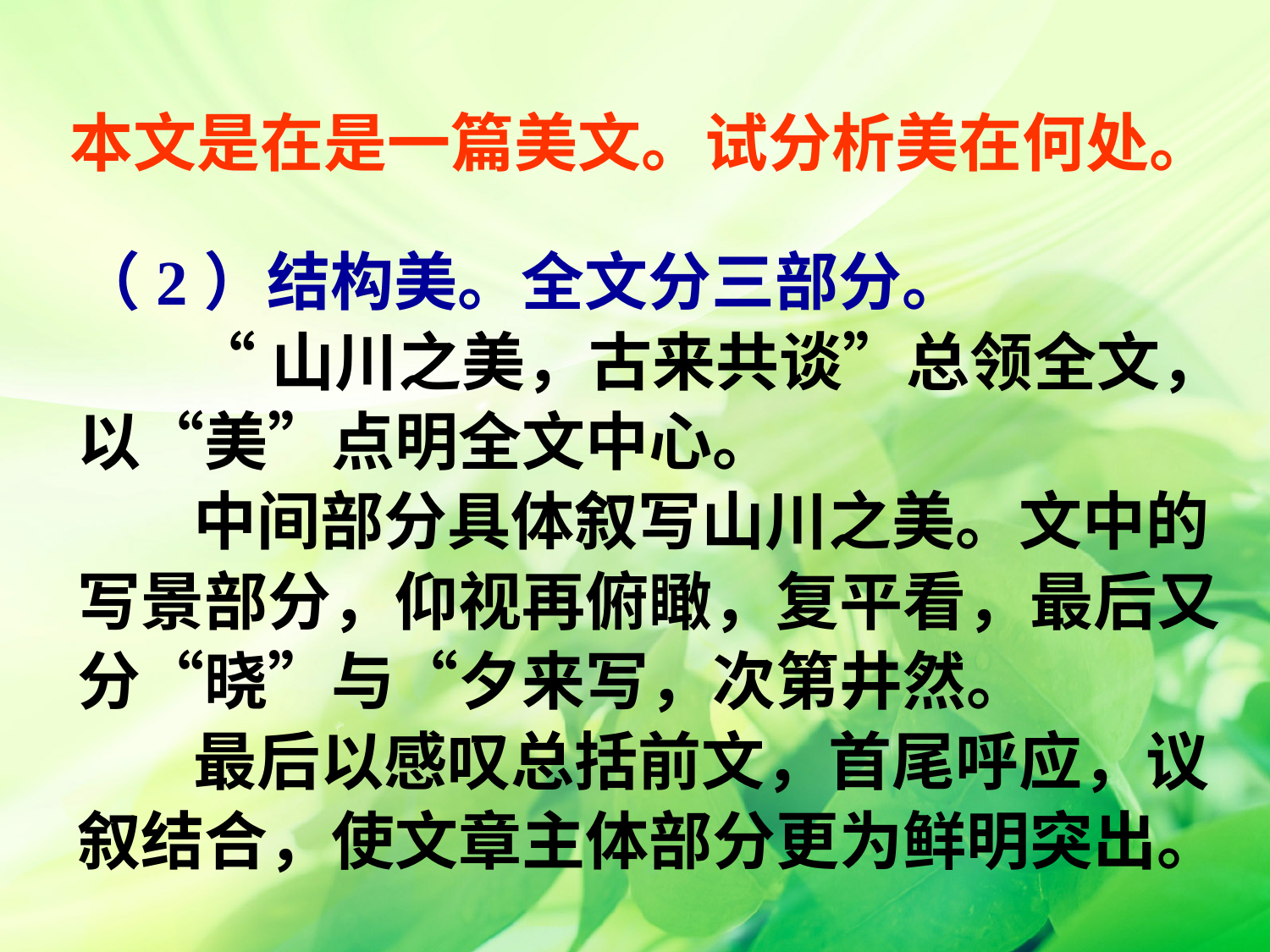

本文是在是一篇美文。试分析美在何处。
（2）结构美。全文分三部分。
        “山川之美，古来共谈”总领全文，以“美”点明全文中心。
       中间部分具体叙写山川之美。文中的写景部分，仰视再俯瞰，复平看，最后又分“晓”与“夕来写，次第井然。
       最后以感叹总括前文，首尾呼应，议叙结合，使文章主体部分更为鲜明突出。